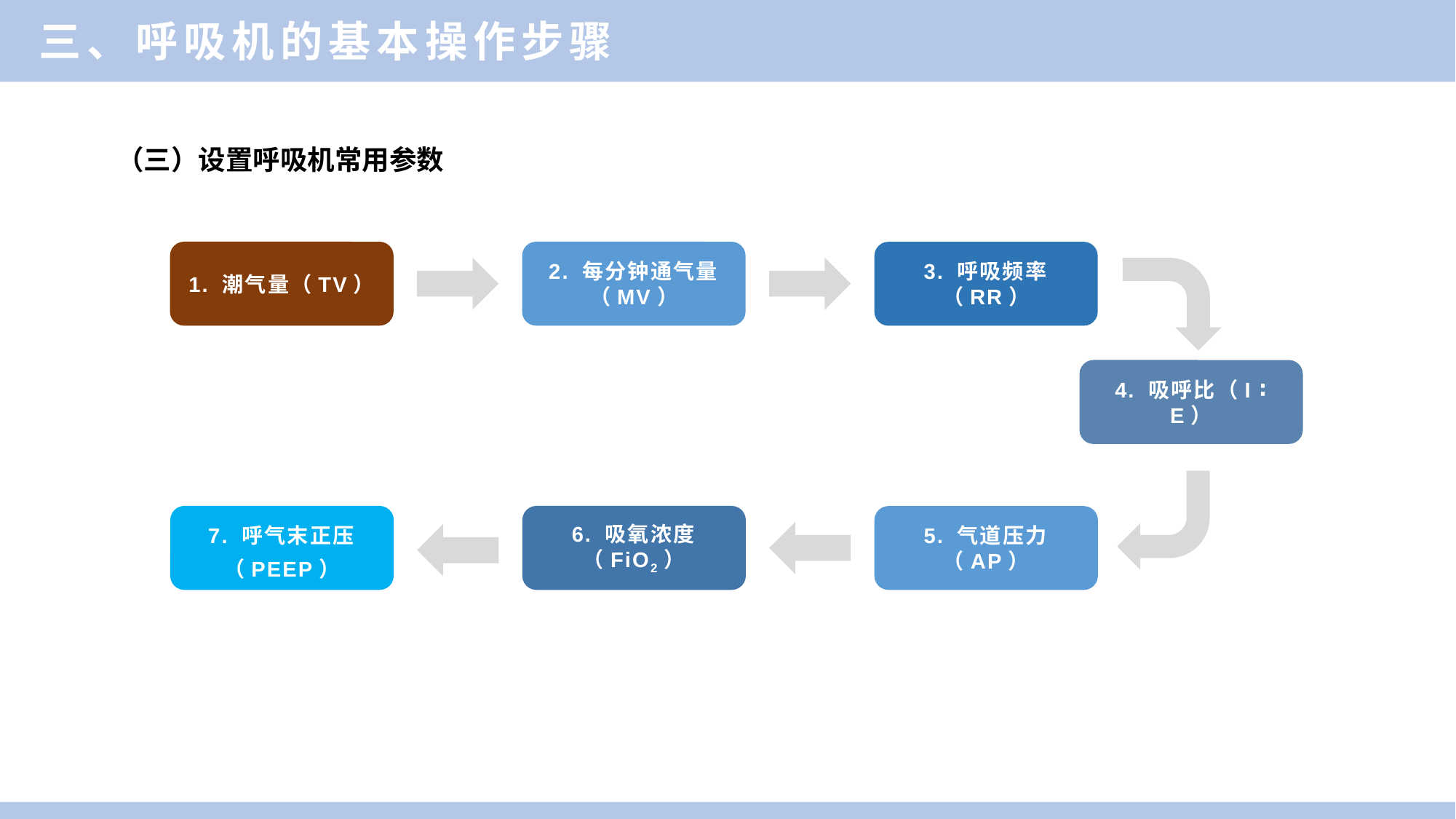

三、呼吸机的基本操作步骤
（三）设置呼吸机常用参数
1. 潮气量（TV）

2. 每分钟通气量（MV）

3. 呼吸频率（RR）

7. 呼气末正压（PEEP）

6. 吸氧浓度（FiO2）

5. 气道压力（AP）
4. 吸呼比（I ∶ E）